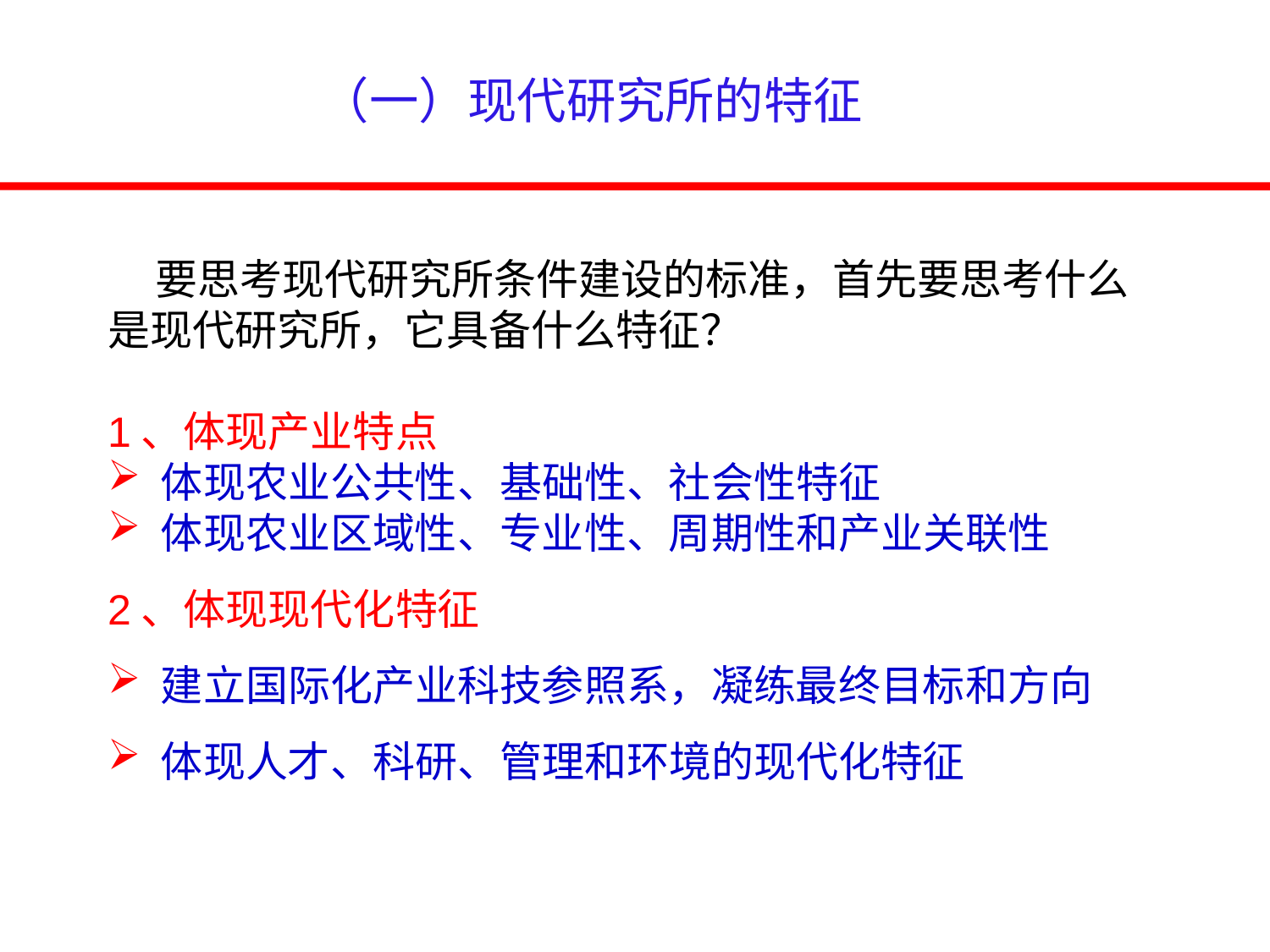

（一）现代研究所的特征

    要思考现代研究所条件建设的标准，首先要思考什么是现代研究所，它具备什么特征？

1、体现产业特点
 体现农业公共性、基础性、社会性特征
 体现农业区域性、专业性、周期性和产业关联性
2、体现现代化特征
 建立国际化产业科技参照系，凝练最终目标和方向
 体现人才、科研、管理和环境的现代化特征